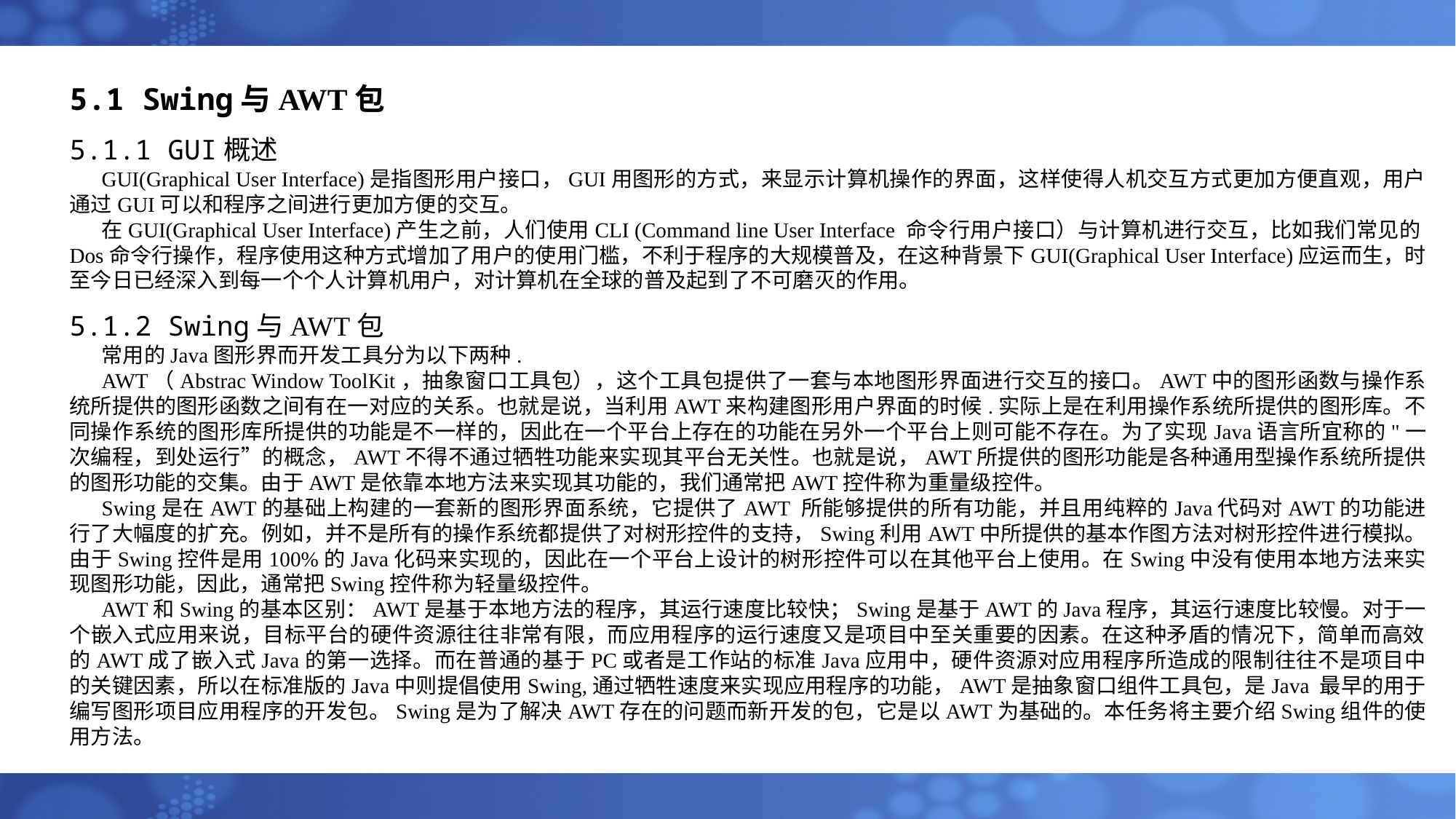

# 5.1 Swing与AWT包
5.1.1 GUI概述
GUI(Graphical User Interface)是指图形用户接口，GUI用图形的方式，来显示计算机操作的界面，这样使得人机交互方式更加方便直观，用户通过GUI可以和程序之间进行更加方便的交互。
在GUI(Graphical User Interface)产生之前，人们使用CLI (Command line User Interface 命令行用户接口）与计算机进行交互，比如我们常见的Dos命令行操作，程序使用这种方式增加了用户的使用门槛，不利于程序的大规模普及，在这种背景下GUI(Graphical User Interface)应运而生，时至今日已经深入到每一个个人计算机用户，对计算机在全球的普及起到了不可磨灭的作用。
5.1.2 Swing与AWT包
常用的Java图形界而开发工具分为以下两种.
AWT（Abstrac Window ToolKit，抽象窗口工具包），这个工具包提供了一套与本地图形界面进行交互的接口。AWT中的图形函数与操作系统所提供的图形函数之间有在一对应的关系。也就是说，当利用AWT来构建图形用户界面的时候.实际上是在利用操作系统所提供的图形库。不同操作系统的图形库所提供的功能是不一样的，因此在一个平台上存在的功能在另外一个平台上则可能不存在。为了实现Java语言所宜称的"一次编程，到处运行”的概念，AWT不得不通过牺牲功能来实现其平台无关性。也就是说，AWT所提供的图形功能是各种通用型操作系统所提供的图形功能的交集。由于AWT是依靠本地方法来实现其功能的，我们通常把AWT控件称为重量级控件。
Swing是在AWT的基础上构建的一套新的图形界面系统，它提供了AWT 所能够提供的所有功能，并且用纯粹的Java代码对AWT的功能进行了大幅度的扩充。例如，并不是所有的操作系统都提供了对树形控件的支持，Swing利用AWT中所提供的基本作图方法对树形控件进行模拟。由于Swing控件是用100%的Java化码来实现的，因此在一个平台上设计的树形控件可以在其他平台上使用。在Swing中没有使用本地方法来实现图形功能，因此，通常把Swing控件称为轻量级控件。
AWT和Swing的基本区别：AWT是基于本地方法的程序，其运行速度比较快；Swing是基于AWT的Java程序，其运行速度比较慢。对于一个嵌入式应用来说，目标平台的硬件资源往往非常有限，而应用程序的运行速度又是项目中至关重要的因素。在这种矛盾的情况下，简单而高效的AWT成了嵌入式Java的第一选择。而在普通的基于PC或者是工作站的标准Java应用中，硬件资源对应用程序所造成的限制往往不是项目中的关键因素，所以在标准版的Java中则提倡使用Swing,通过牺牲速度来实现应用程序的功能，AWT是抽象窗口组件工具包，是Java 最早的用于编写图形项目应用程序的开发包。Swing是为了解决AWT存在的问题而新开发的包，它是以AWT为基础的。本任务将主要介绍Swing组件的使用方法。